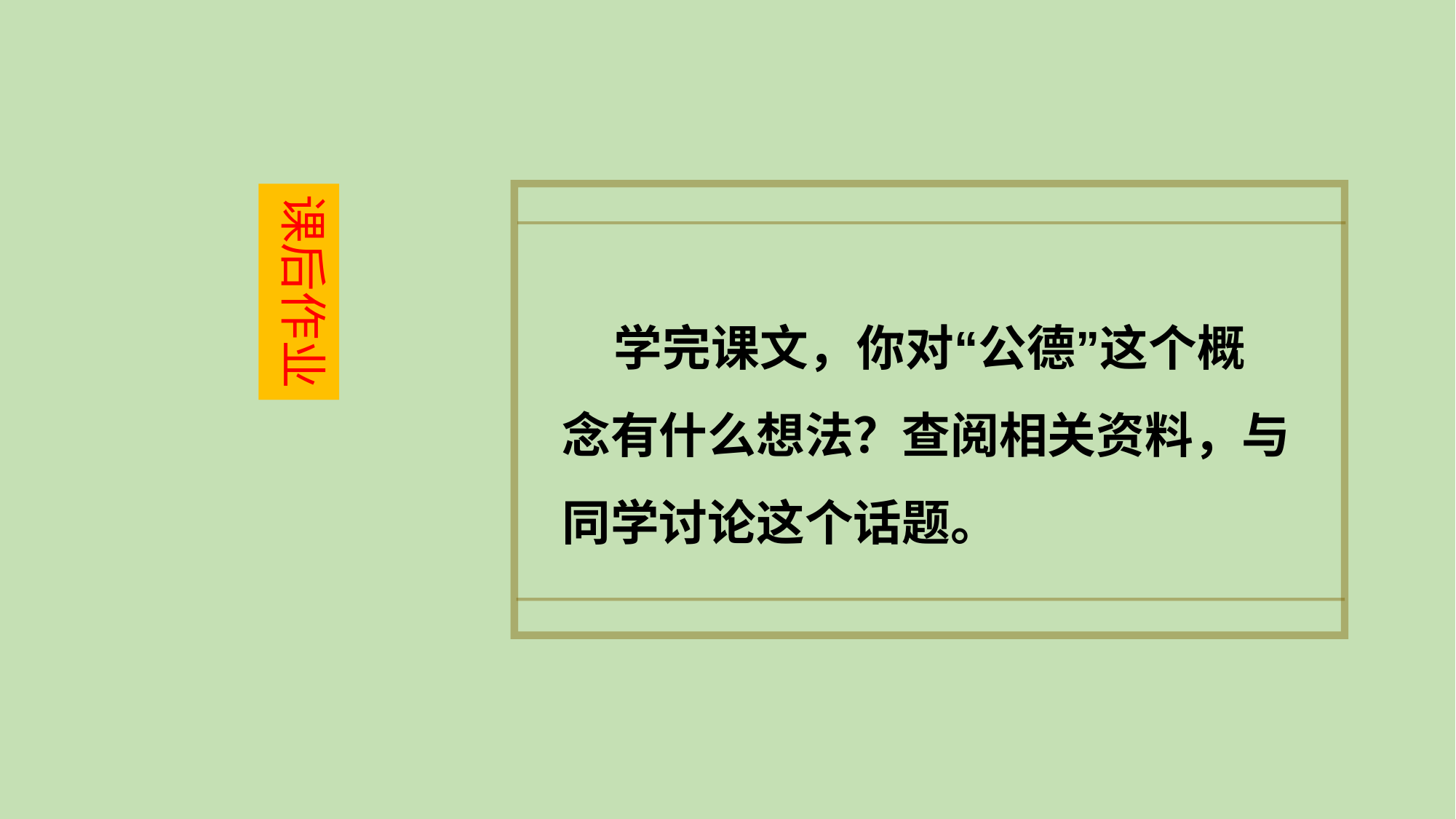

课后作业

   学完课文，你对“公德”这个概念有什么想法？查阅相关资料，与同学讨论这个话题。